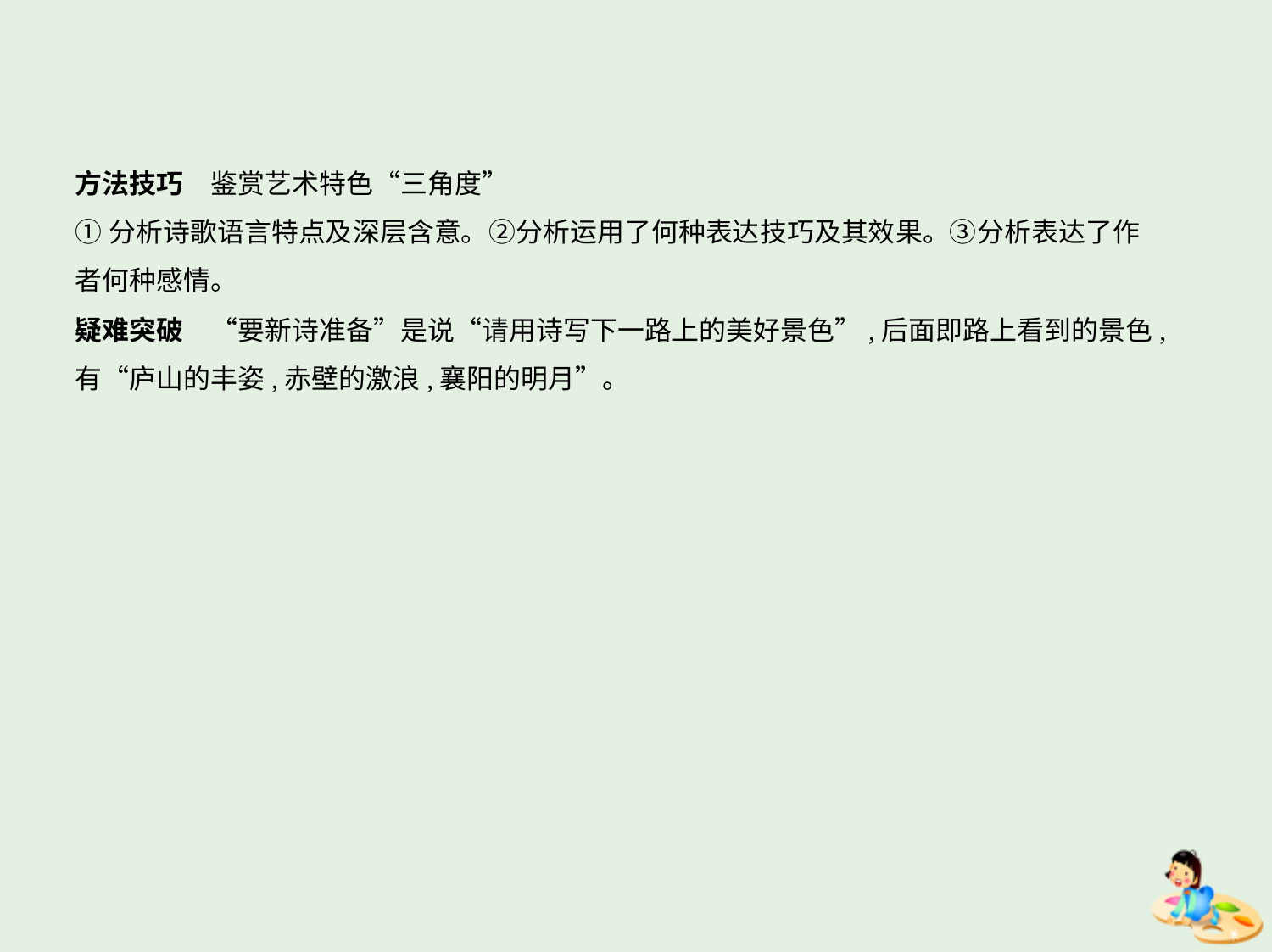

方法技巧　鉴赏艺术特色“三角度”
①分析诗歌语言特点及深层含意。②分析运用了何种表达技巧及其效果。③分析表达了作
者何种感情。
疑难突破　“要新诗准备”是说“请用诗写下一路上的美好景色”,后面即路上看到的景色,
有“庐山的丰姿,赤壁的激浪,襄阳的明月”。